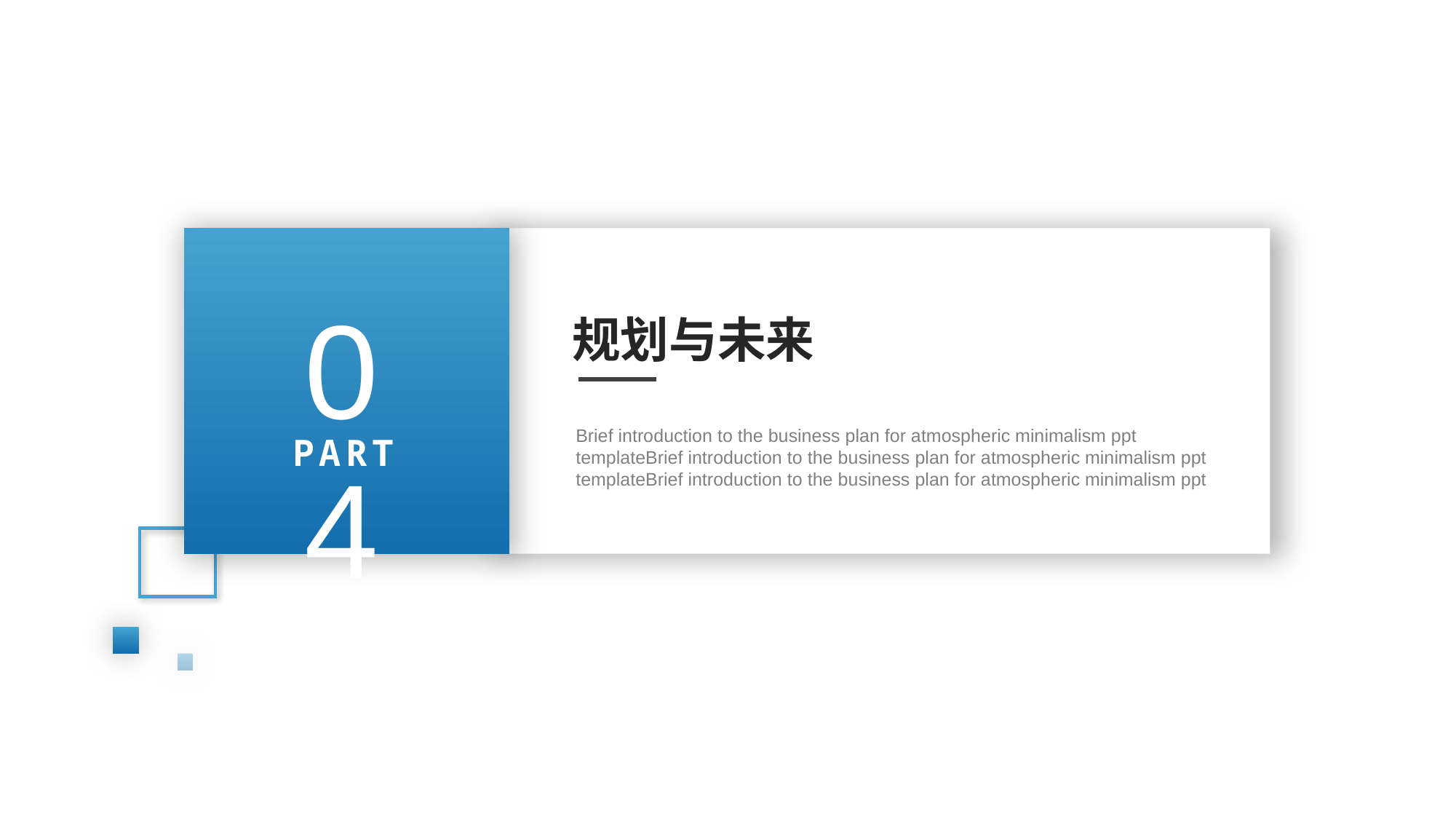

04
规划与未来
Brief introduction to the business plan for atmospheric minimalism ppt templateBrief introduction to the business plan for atmospheric minimalism ppt templateBrief introduction to the business plan for atmospheric minimalism ppt

PART